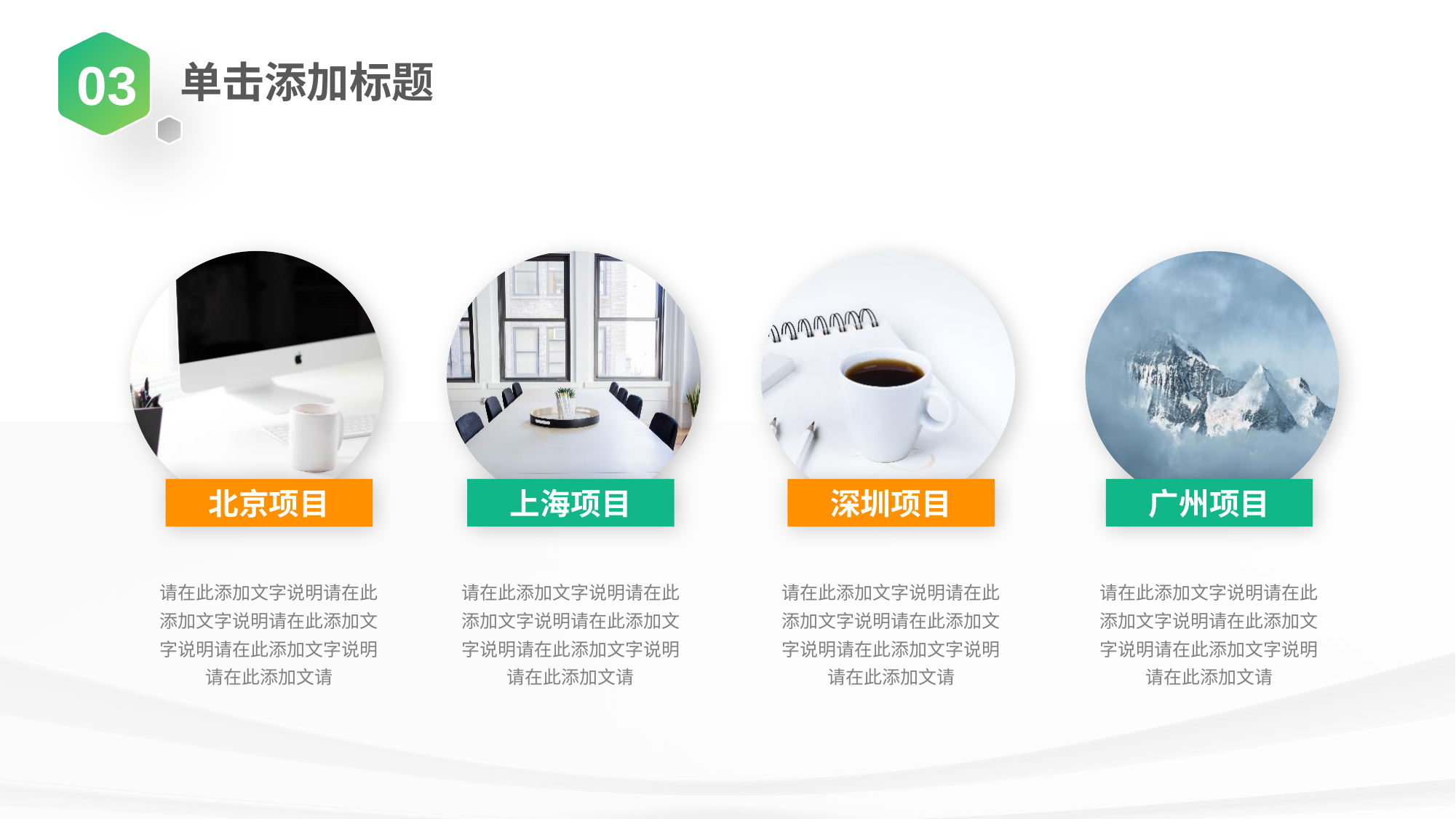

03
单击添加标题

北京项目
上海项目
深圳项目
广州项目
请在此添加文字说明请在此添加文字说明请在此添加文字说明请在此添加文字说明请在此添加文请
请在此添加文字说明请在此添加文字说明请在此添加文字说明请在此添加文字说明请在此添加文请
请在此添加文字说明请在此添加文字说明请在此添加文字说明请在此添加文字说明请在此添加文请
请在此添加文字说明请在此添加文字说明请在此添加文字说明请在此添加文字说明请在此添加文请